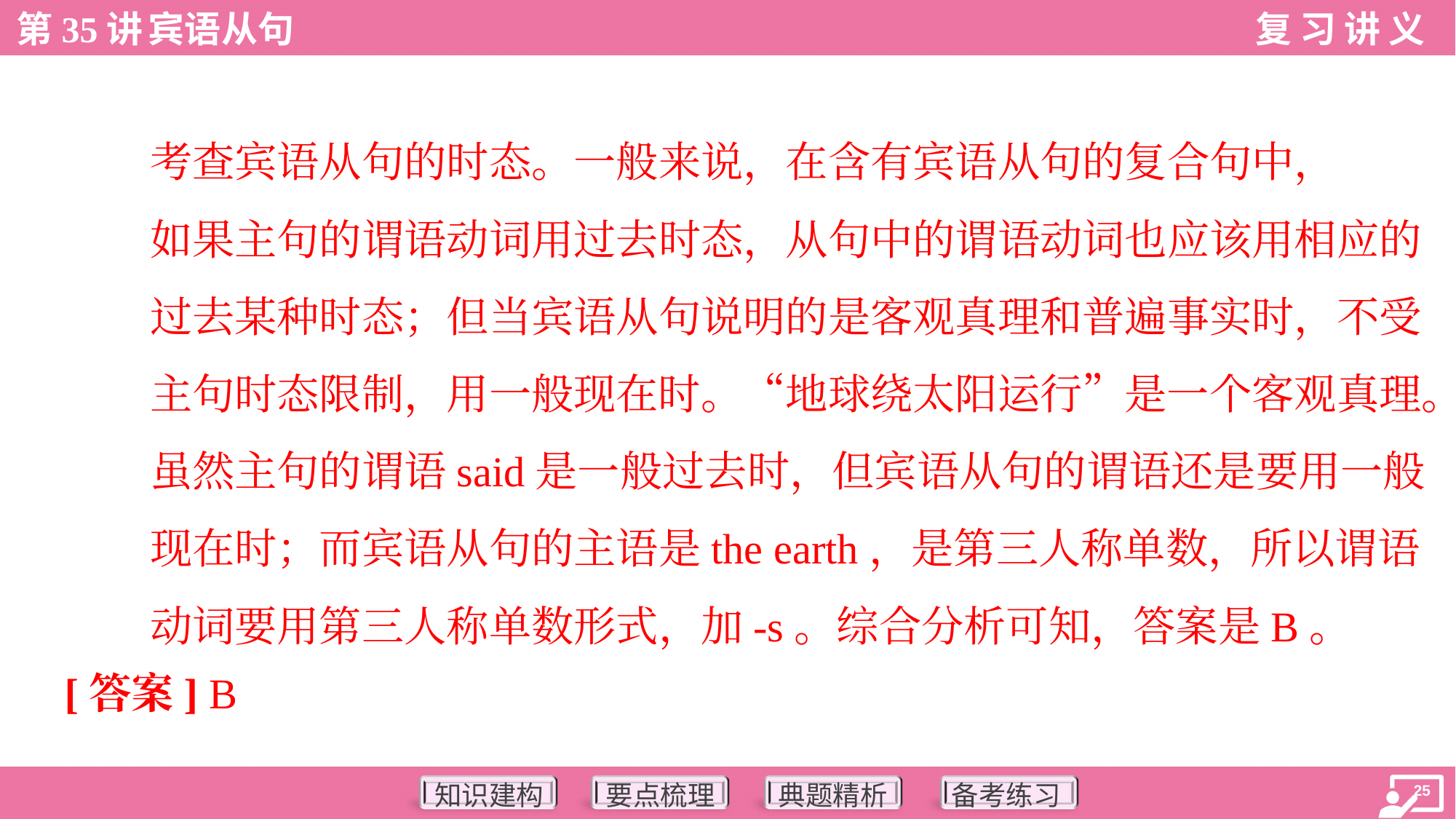

考查宾语从句的时态。一般来说，在含有宾语从句的复合句中，
如果主句的谓语动词用过去时态，从句中的谓语动词也应该用相应的
过去某种时态；但当宾语从句说明的是客观真理和普遍事实时，不受
主句时态限制，用一般现在时。“地球绕太阳运行”是一个客观真理。
虽然主句的谓语said是一般过去时，但宾语从句的谓语还是要用一般
现在时；而宾语从句的主语是the earth，是第三人称单数，所以谓语
动词要用第三人称单数形式，加-s。综合分析可知，答案是B。
[答案] B